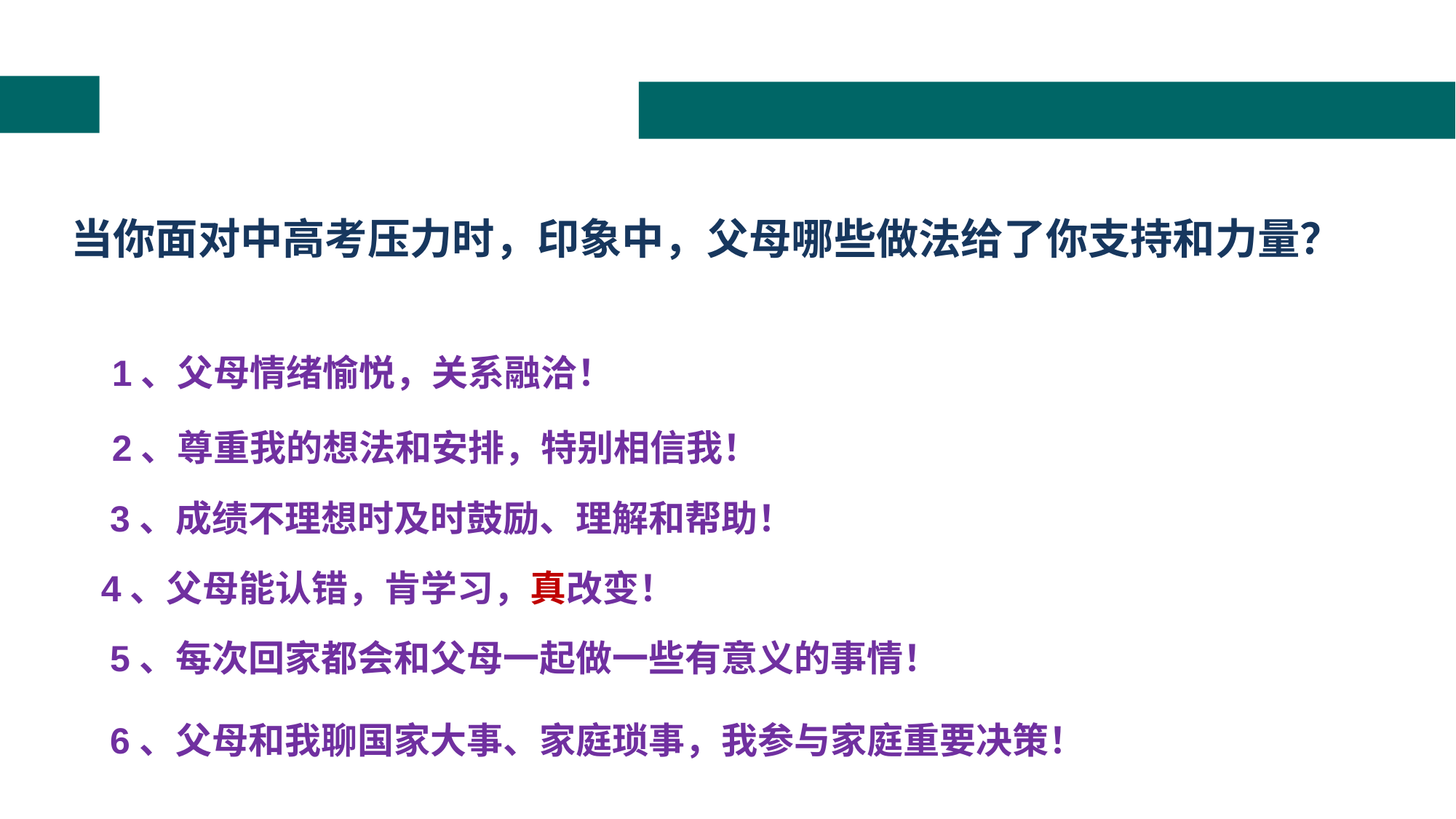

当你面对中高考压力时，印象中，父母哪些做法给了你支持和力量？
1、父母情绪愉悦，关系融洽！
2、尊重我的想法和安排，特别相信我！
3、成绩不理想时及时鼓励、理解和帮助！
     4、父母能认错，肯学习，真改变！
5、每次回家都会和父母一起做一些有意义的事情！
6、父母和我聊国家大事、家庭琐事，我参与家庭重要决策！